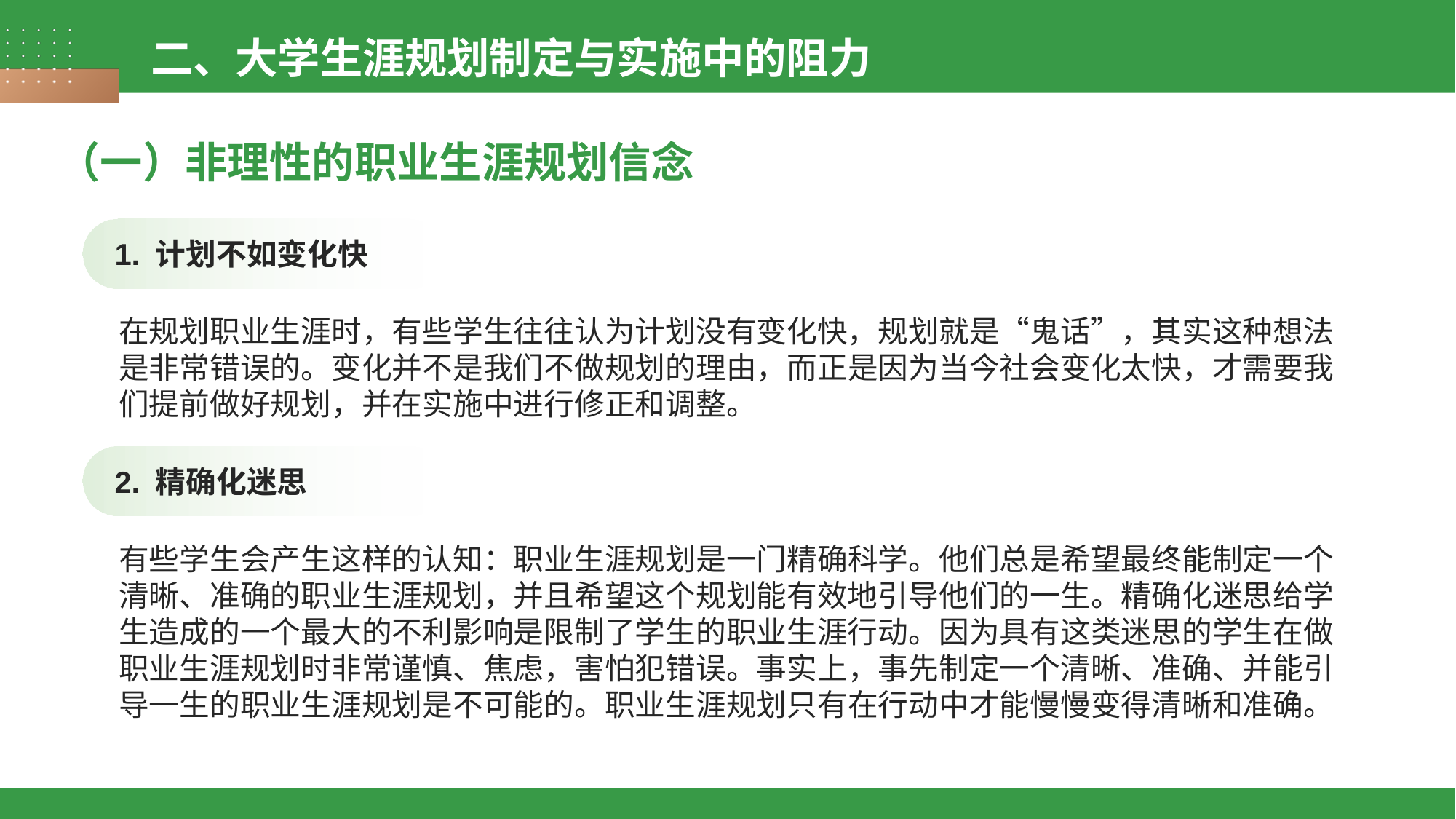

二、大学生涯规划制定与实施中的阻力
（一）非理性的职业生涯规划信念
1. 计划不如变化快
在规划职业生涯时，有些学生往往认为计划没有变化快，规划就是“鬼话”，其实这种想法是非常错误的。变化并不是我们不做规划的理由，而正是因为当今社会变化太快，才需要我们提前做好规划，并在实施中进行修正和调整。
2. 精确化迷思
有些学生会产生这样的认知：职业生涯规划是一门精确科学。他们总是希望最终能制定一个清晰、准确的职业生涯规划，并且希望这个规划能有效地引导他们的一生。精确化迷思给学生造成的一个最大的不利影响是限制了学生的职业生涯行动。因为具有这类迷思的学生在做职业生涯规划时非常谨慎、焦虑，害怕犯错误。事实上，事先制定一个清晰、准确、并能引导一生的职业生涯规划是不可能的。职业生涯规划只有在行动中才能慢慢变得清晰和准确。